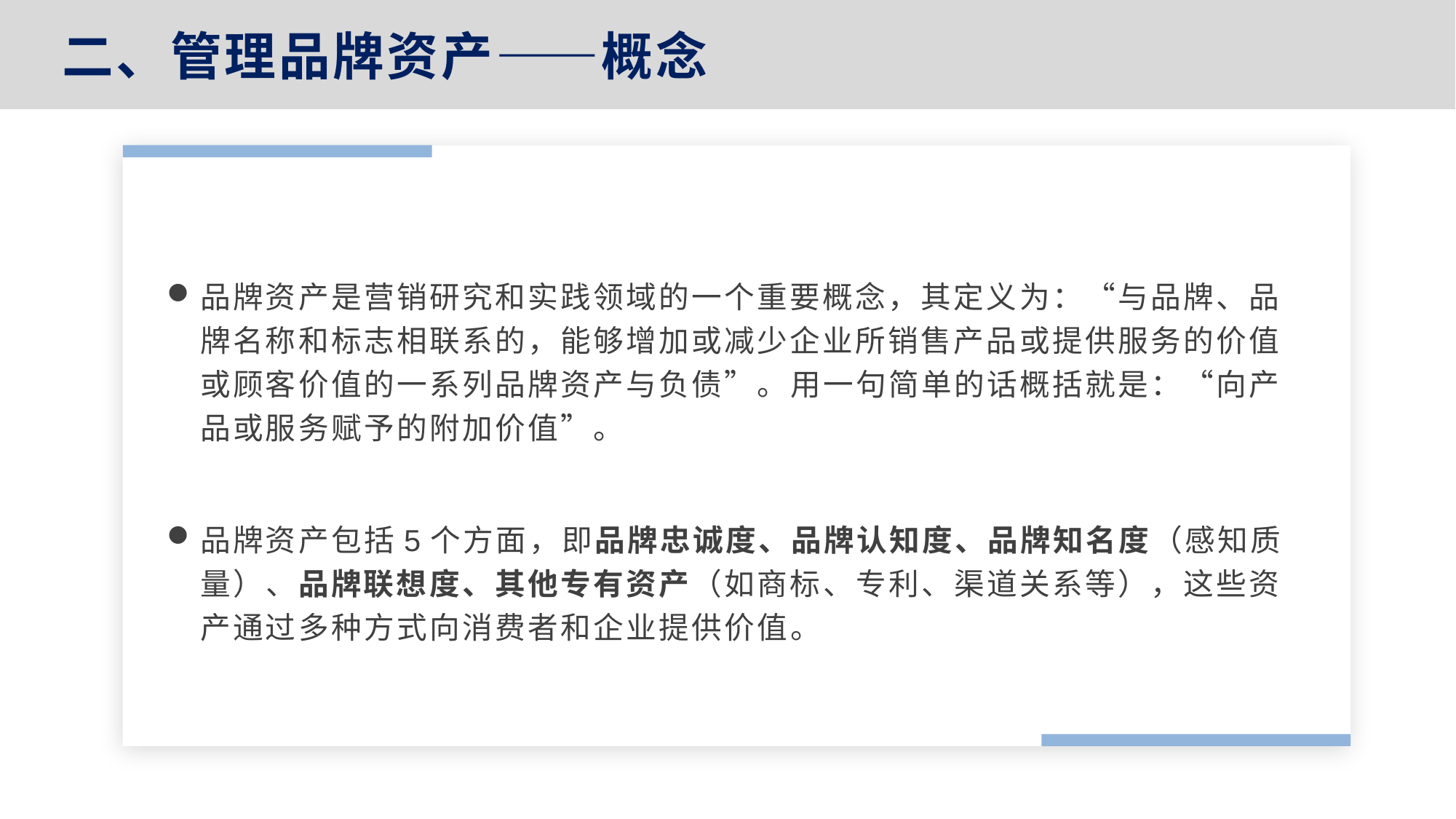

二、管理品牌资产——概念

品牌资产是营销研究和实践领域的一个重要概念，其定义为：“与品牌、品牌名称和标志相联系的，能够增加或减少企业所销售产品或提供服务的价值或顾客价值的一系列品牌资产与负债”。用一句简单的话概括就是：“向产品或服务赋予的附加价值”。

品牌资产包括5个方面，即品牌忠诚度、品牌认知度、品牌知名度（感知质量）、品牌联想度、其他专有资产（如商标、专利、渠道关系等），这些资产通过多种方式向消费者和企业提供价值。